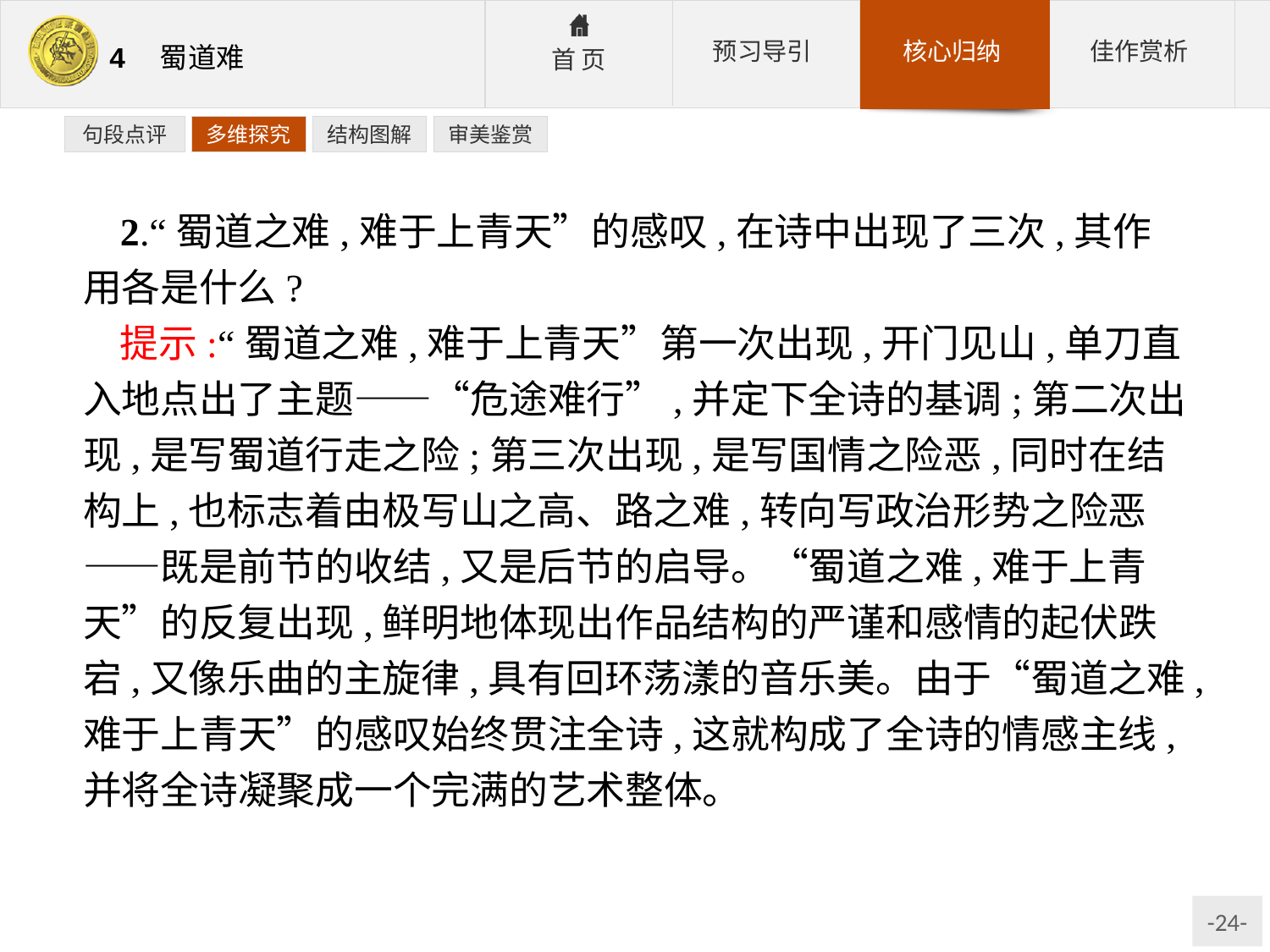

句段点评
多维探究
结构图解
审美鉴赏
2.“蜀道之难,难于上青天”的感叹,在诗中出现了三次,其作用各是什么?
提示:“蜀道之难,难于上青天”第一次出现,开门见山,单刀直入地点出了主题——“危途难行”,并定下全诗的基调;第二次出现,是写蜀道行走之险;第三次出现,是写国情之险恶,同时在结构上,也标志着由极写山之高、路之难,转向写政治形势之险恶——既是前节的收结,又是后节的启导。“蜀道之难,难于上青天”的反复出现,鲜明地体现出作品结构的严谨和感情的起伏跌宕,又像乐曲的主旋律,具有回环荡漾的音乐美。由于“蜀道之难,难于上青天”的感叹始终贯注全诗,这就构成了全诗的情感主线,并将全诗凝聚成一个完满的艺术整体。